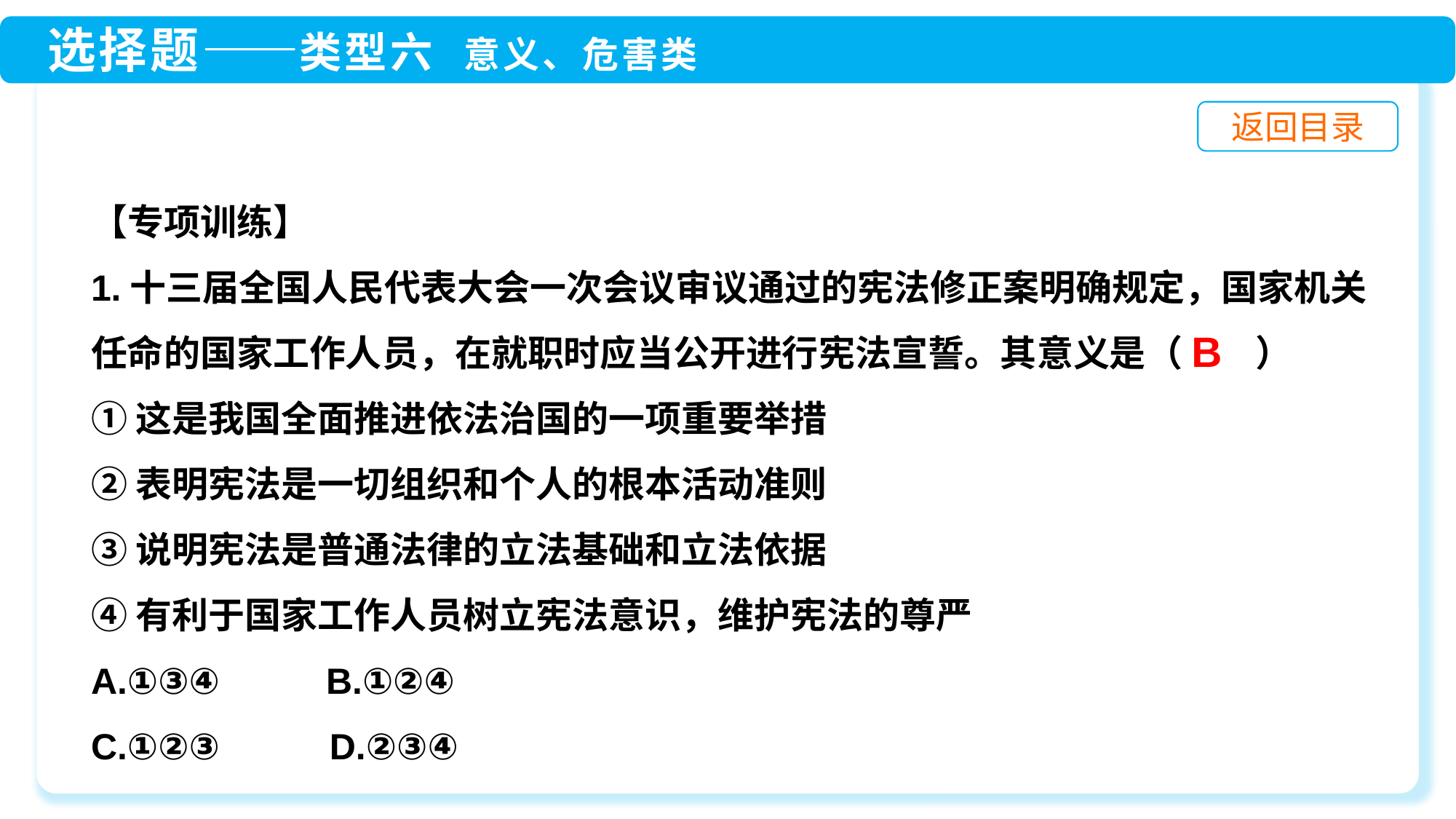

【专项训练】
1.十三届全国人民代表大会一次会议审议通过的宪法修正案明确规定，国家机关任命的国家工作人员，在就职时应当公开进行宪法宣誓。其意义是（　　）
①这是我国全面推进依法治国的一项重要举措
②表明宪法是一切组织和个人的根本活动准则
③说明宪法是普通法律的立法基础和立法依据
④有利于国家工作人员树立宪法意识，维护宪法的尊严
A.①③④　　  B.①②④
C.①②③	  D.②③④

B